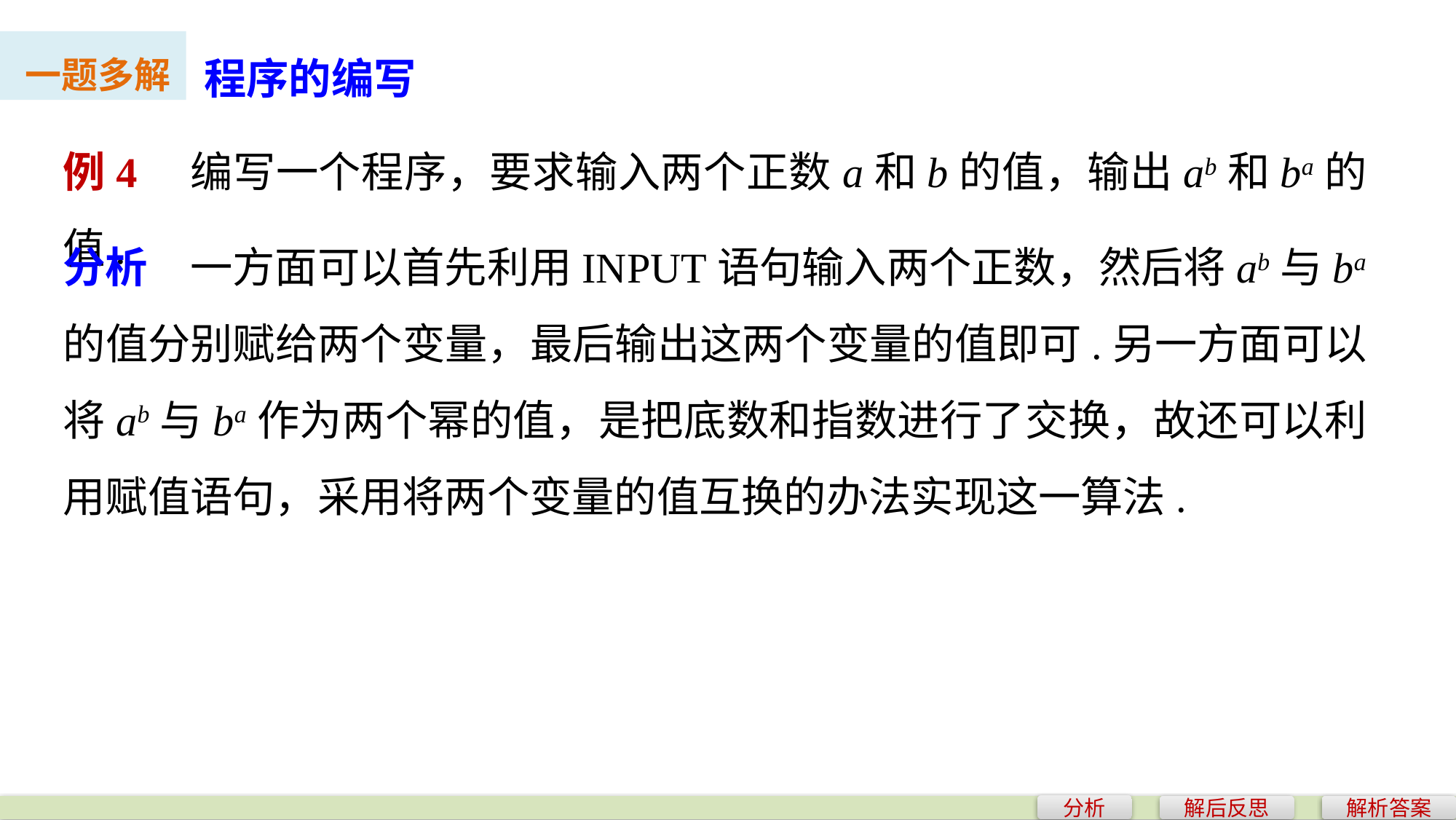

程序的编写

一题多解
例4　编写一个程序，要求输入两个正数a和b的值，输出ab和ba的值.
分析　一方面可以首先利用INPUT语句输入两个正数，然后将ab与ba的值分别赋给两个变量，最后输出这两个变量的值即可.另一方面可以将ab与ba作为两个幂的值，是把底数和指数进行了交换，故还可以利用赋值语句，采用将两个变量的值互换的办法实现这一算法.
分析
解后反思
解析答案